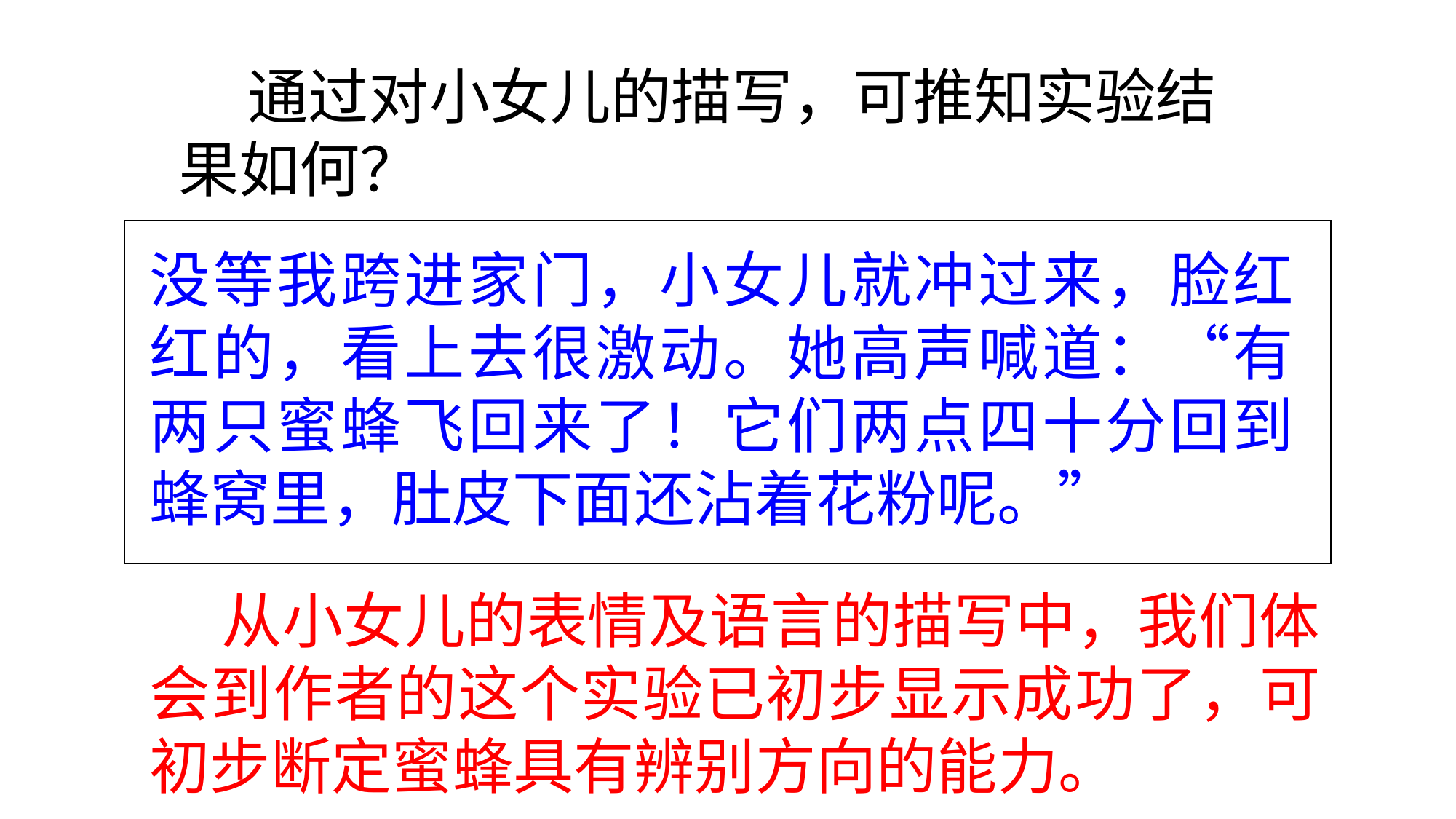

通过对小女儿的描写，可推知实验结果如何？

没等我跨进家门，小女儿就冲过来，脸红红的，看上去很激动。她高声喊道：“有两只蜜蜂飞回来了！它们两点四十分回到蜂窝里，肚皮下面还沾着花粉呢。”
    从小女儿的表情及语言的描写中，我们体会到作者的这个实验已初步显示成功了，可初步断定蜜蜂具有辨别方向的能力。